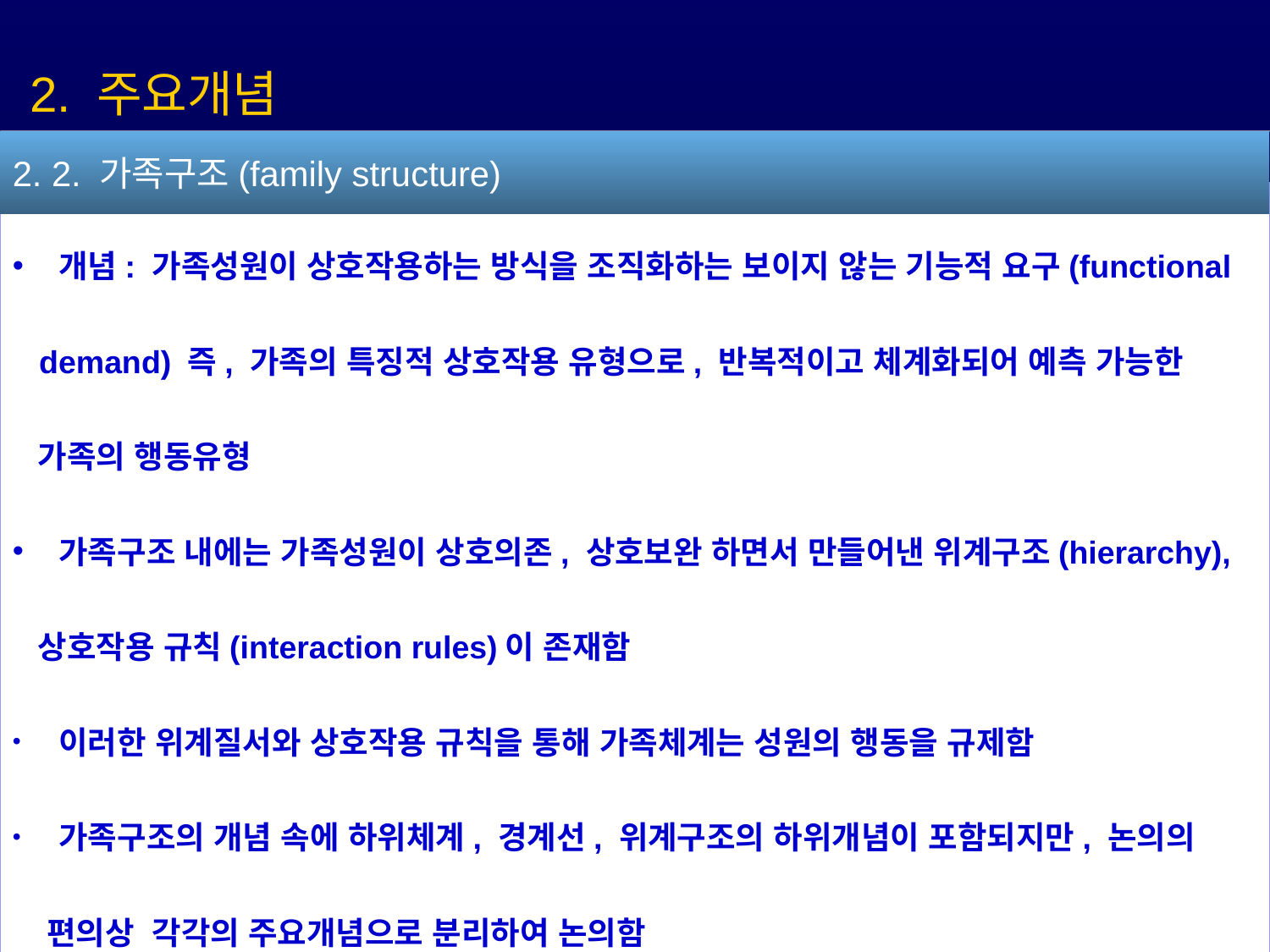

2. 주요개념

 개념: 가족성원이 상호작용하는 방식을 조직화하는 보이지 않는 기능적 요구(functional
   demand) 즉, 가족의 특징적 상호작용 유형으로, 반복적이고 체계화되어 예측 가능한
  가족의 행동유형
 가족구조 내에는 가족성원이 상호의존, 상호보완 하면서 만들어낸 위계구조(hierarchy),
  상호작용 규칙(interaction rules)이 존재함
 이러한 위계질서와 상호작용 규칙을 통해 가족체계는 성원의 행동을 규제함
 가족구조의 개념 속에 하위체계, 경계선, 위계구조의 하위개념이 포함되지만, 논의의
   편의상  각각의 주요개념으로 분리하여 논의함
2. 2. 가족구조(family structure)